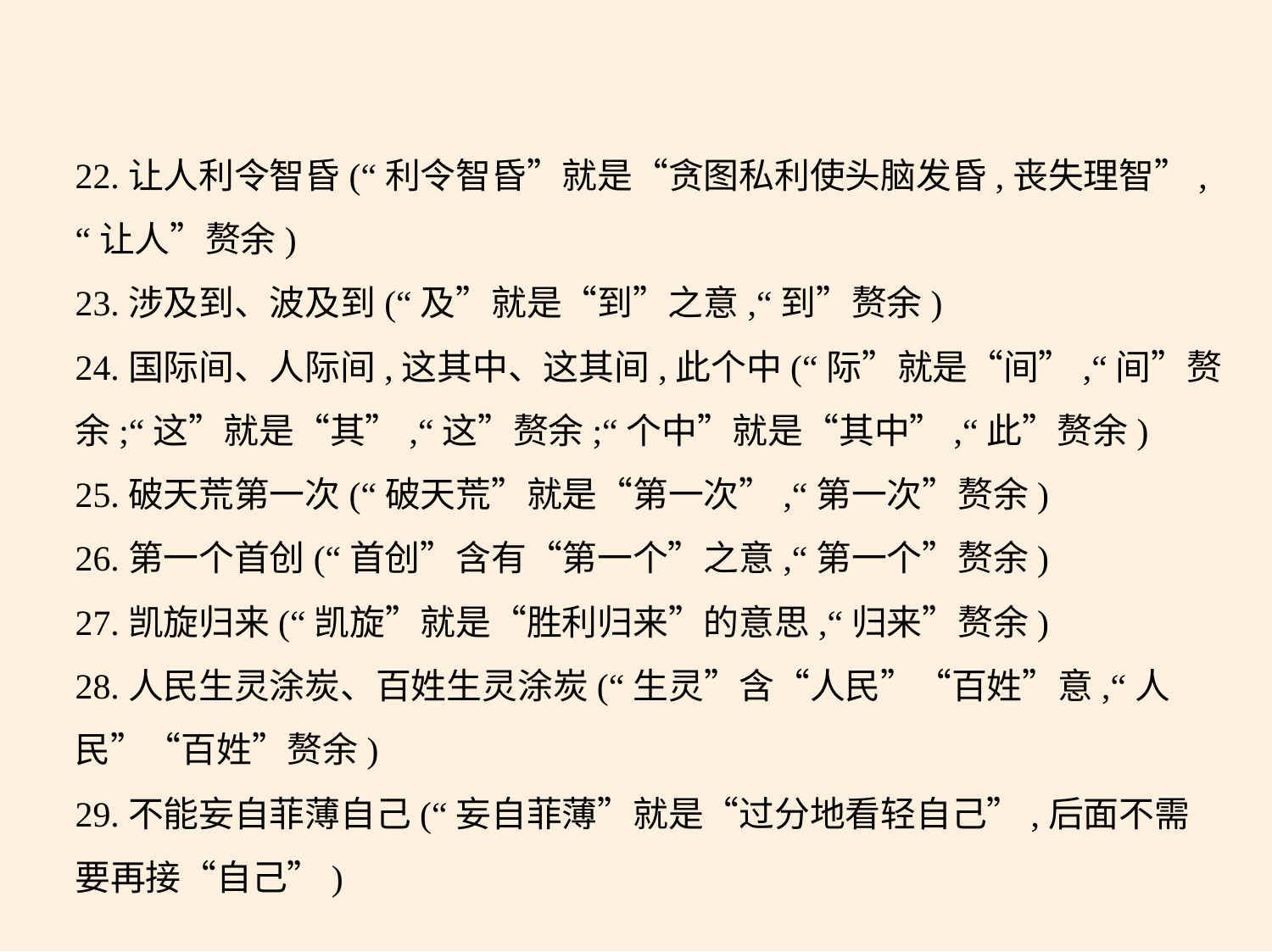

22.让人利令智昏(“利令智昏”就是“贪图私利使头脑发昏,丧失理智”,
“让人”赘余)
23.涉及到、波及到(“及”就是“到”之意,“到”赘余)
24.国际间、人际间,这其中、这其间,此个中(“际”就是“间”,“间”赘
余;“这”就是“其”,“这”赘余;“个中”就是“其中”,“此”赘余)
25.破天荒第一次(“破天荒”就是“第一次”,“第一次”赘余)
26.第一个首创(“首创”含有“第一个”之意,“第一个”赘余)
27.凯旋归来(“凯旋”就是“胜利归来”的意思,“归来”赘余)
28.人民生灵涂炭、百姓生灵涂炭(“生灵”含“人民”“百姓”意,“人
民”“百姓”赘余)
29.不能妄自菲薄自己(“妄自菲薄”就是“过分地看轻自己”,后面不需
要再接“自己”)